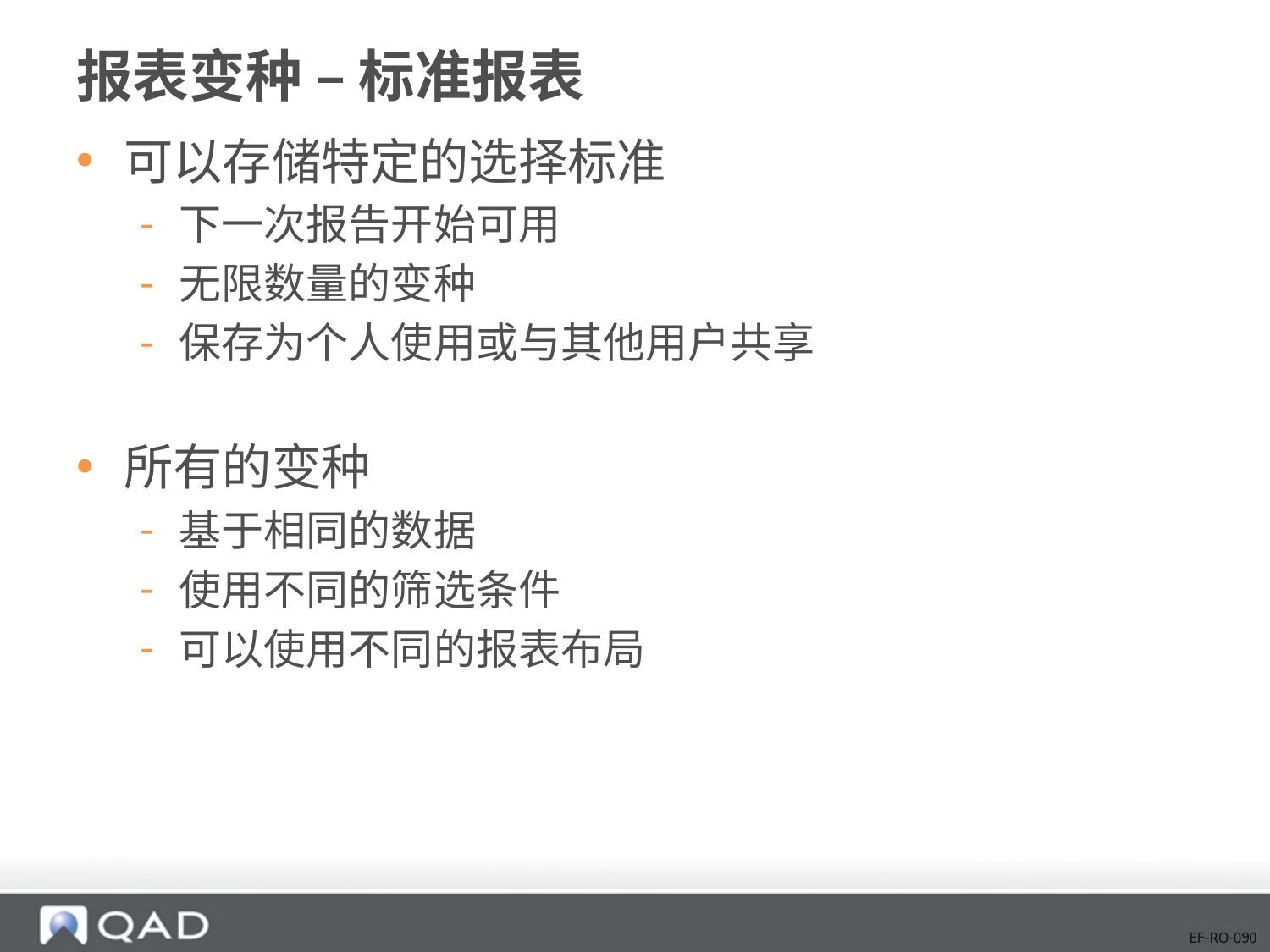

# 报表变种 – 标准报表
可以存储特定的选择标准
下一次报告开始可用
无限数量的变种
保存为个人使用或与其他用户共享

所有的变种
基于相同的数据
使用不同的筛选条件
可以使用不同的报表布局
EF-RO-090